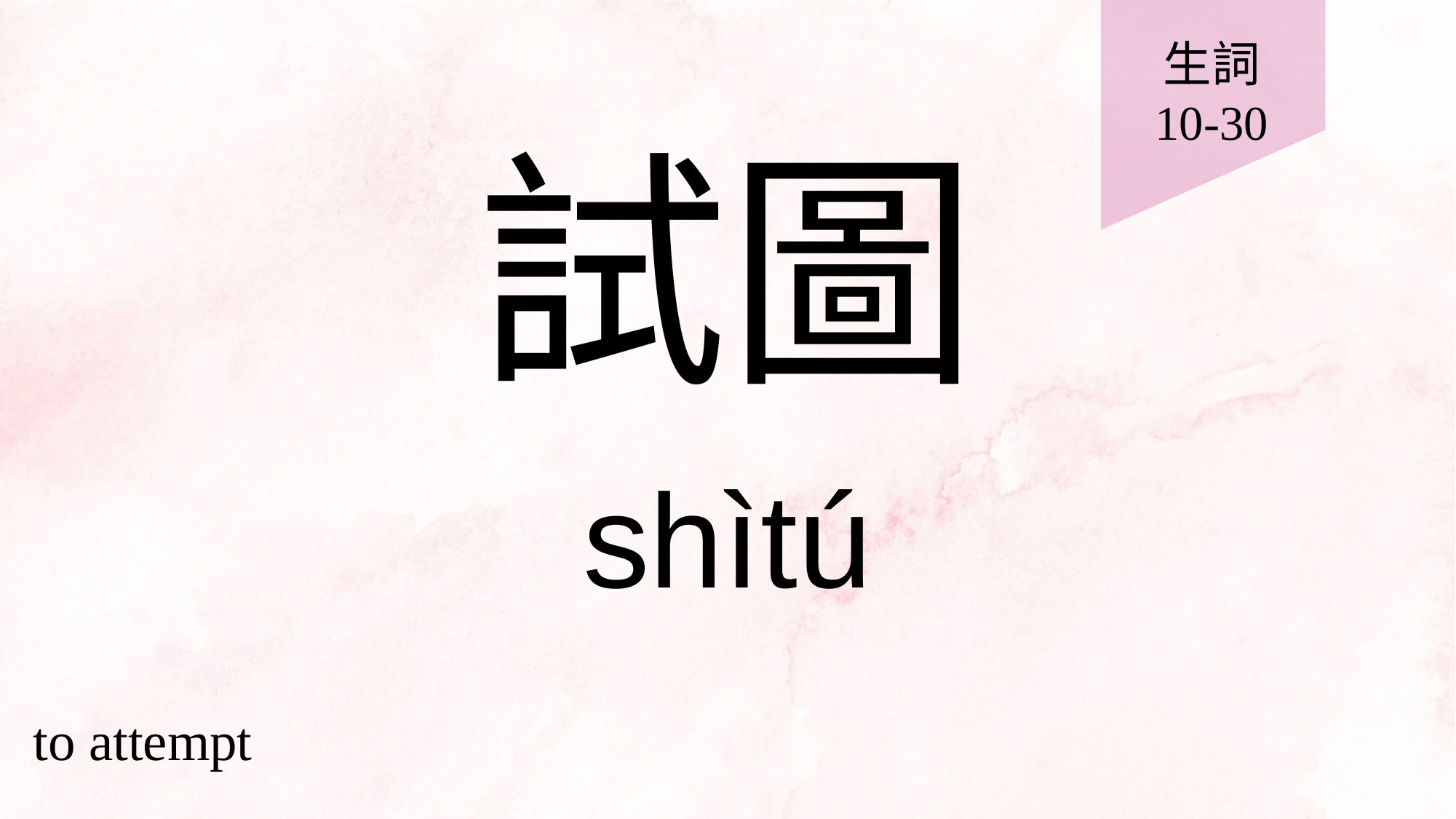

生詞
10-30
# 試圖
shìtú
to attempt